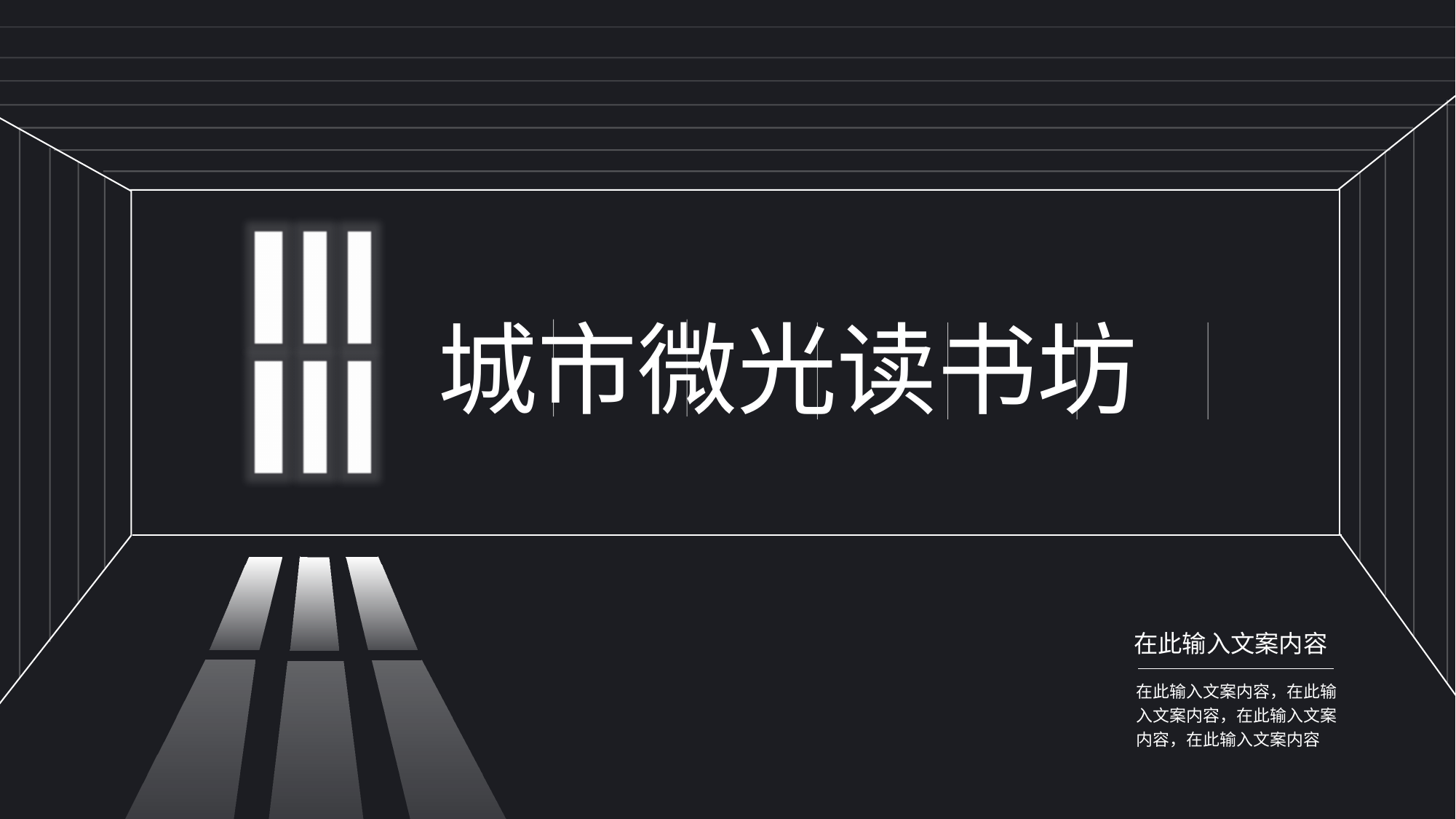

城市微光读书坊

在此输入文案内容
在此输入文案内容，在此输入文案内容，在此输入文案内容，在此输入文案内容